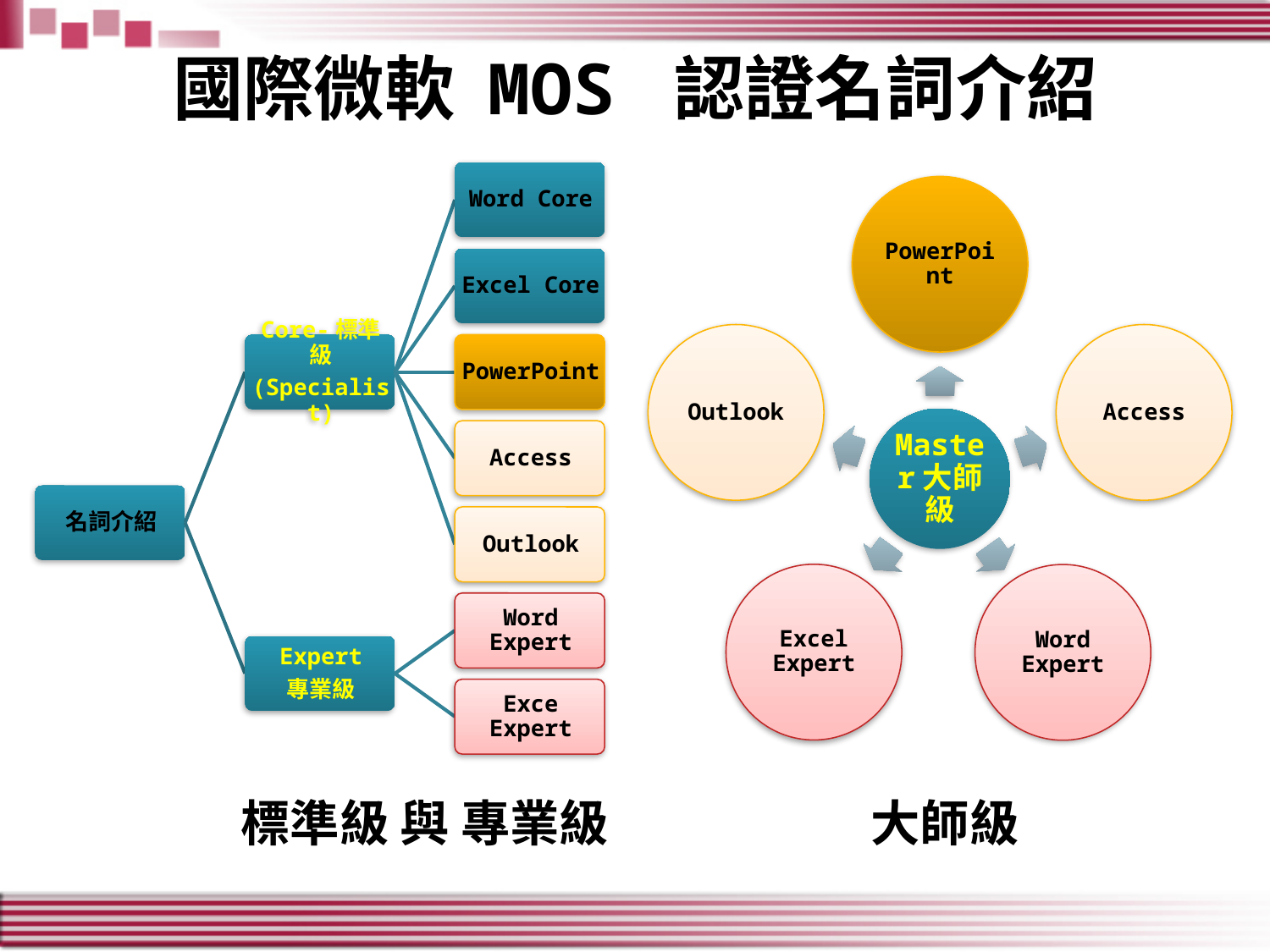

# 國際微軟 MOS 認證名詞介紹
名詞介紹

Core-標準級
(Specialist)

Word Core

Excel Core

PowerPoint

Access

Outlook

Expert
專業級

Word Expert

Exce Expert

Master大師級

PowerPoint

Access

Word Expert

Excel Expert

Outlook
標準級 與 專業級
大師級